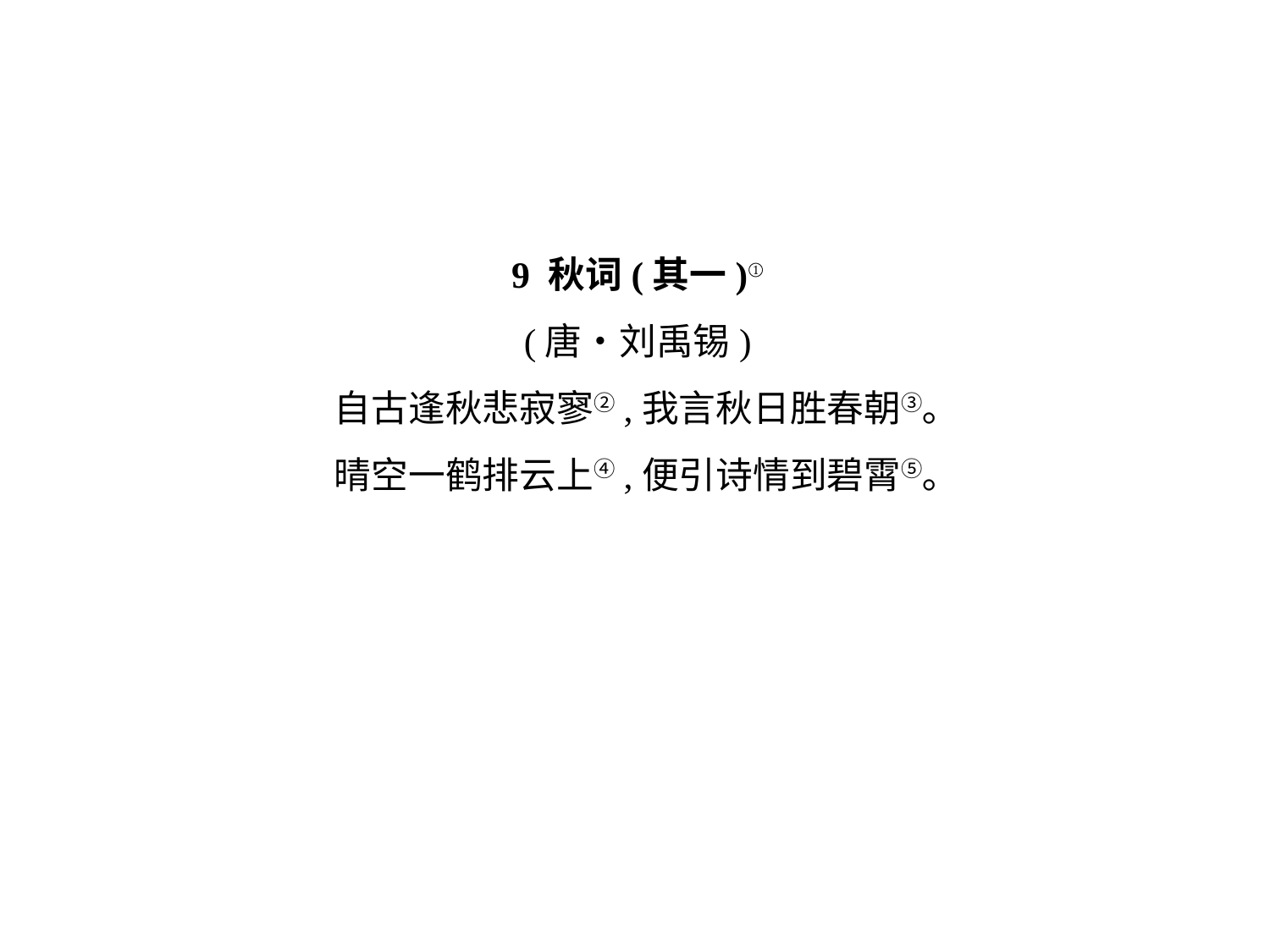

9 秋词(其一)①
(唐•刘禹锡)
自古逢秋悲寂寥②,我言秋日胜春朝③｡
晴空一鹤排云上④,便引诗情到碧霄⑤｡